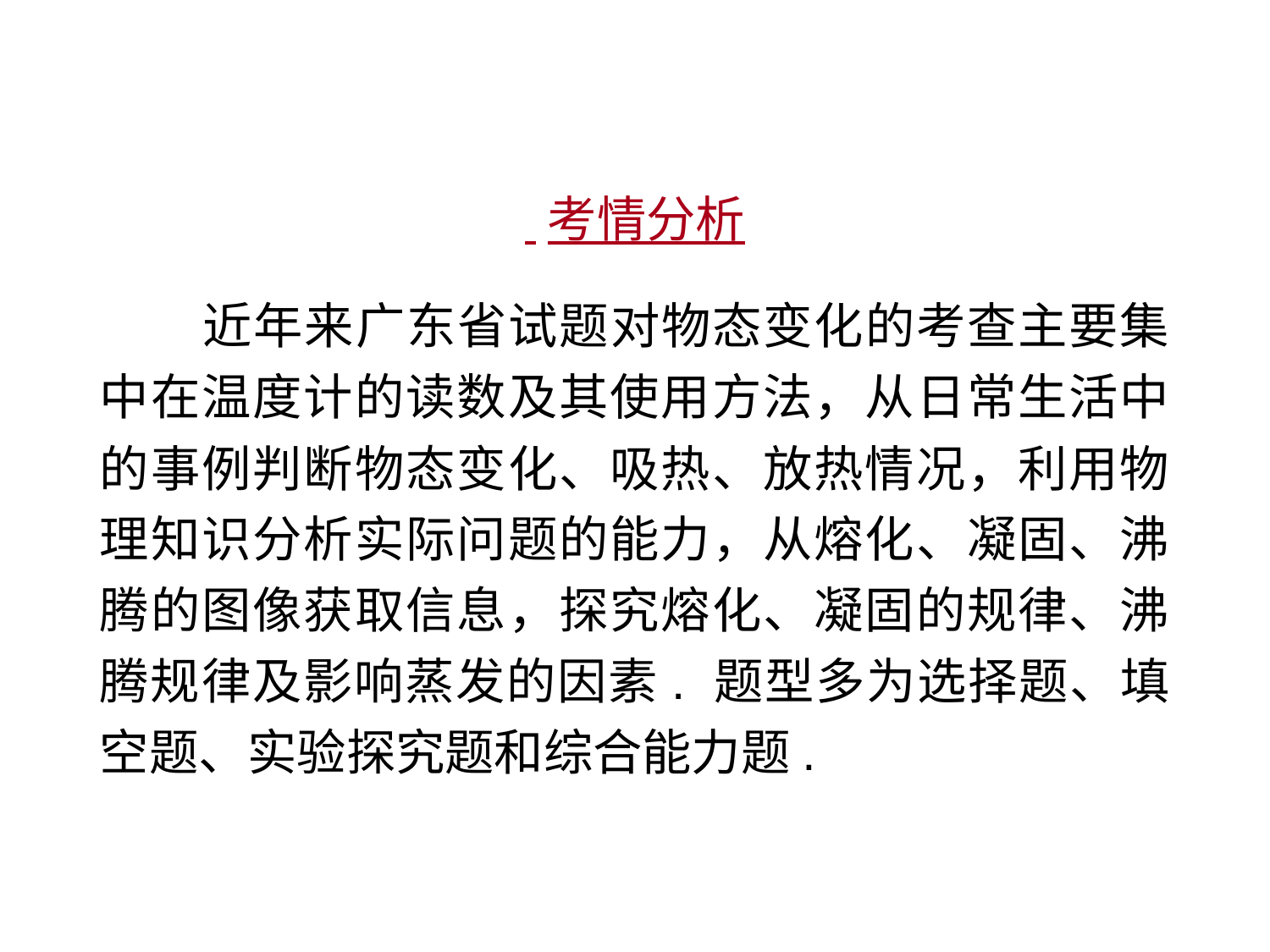

考情分析
近年来广东省试题对物态变化的考查主要集中在温度计的读数及其使用方法，从日常生活中的事例判断物态变化、吸热、放热情况，利用物理知识分析实际问题的能力，从熔化、凝固、沸腾的图像获取信息，探究熔化、凝固的规律、沸腾规律及影响蒸发的因素. 题型多为选择题、填空题、实验探究题和综合能力题.